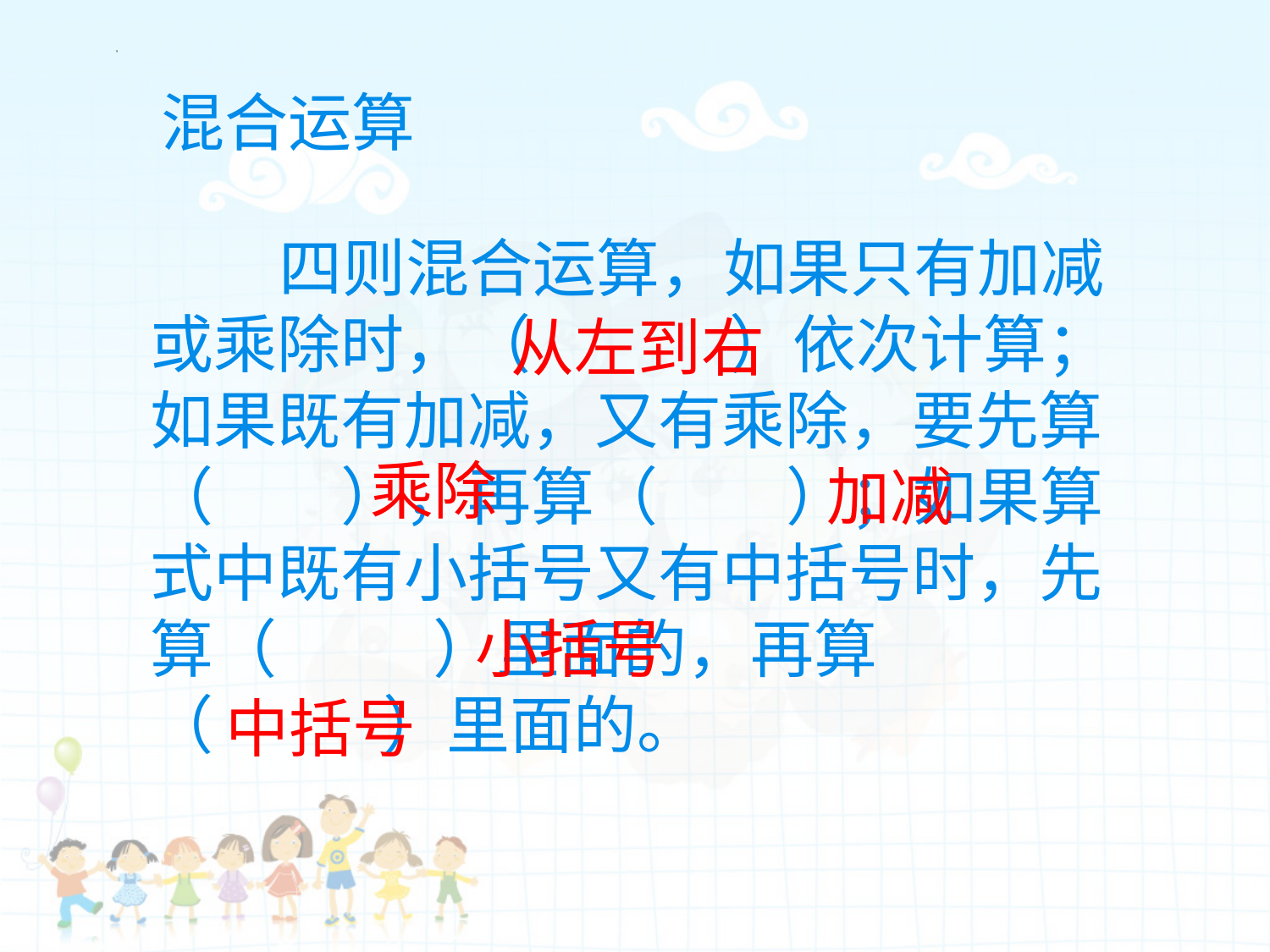

混合运算
        四则混合运算，如果只有加减或乘除时，（              ）依次计算；如果既有加减，又有乘除，要先算（         ），再算（         ）；如果算式中既有小括号又有中括号时，先算（           ）里面的，再算
（            ）里面的。
从左到右
乘除
加减
小括号
中括号